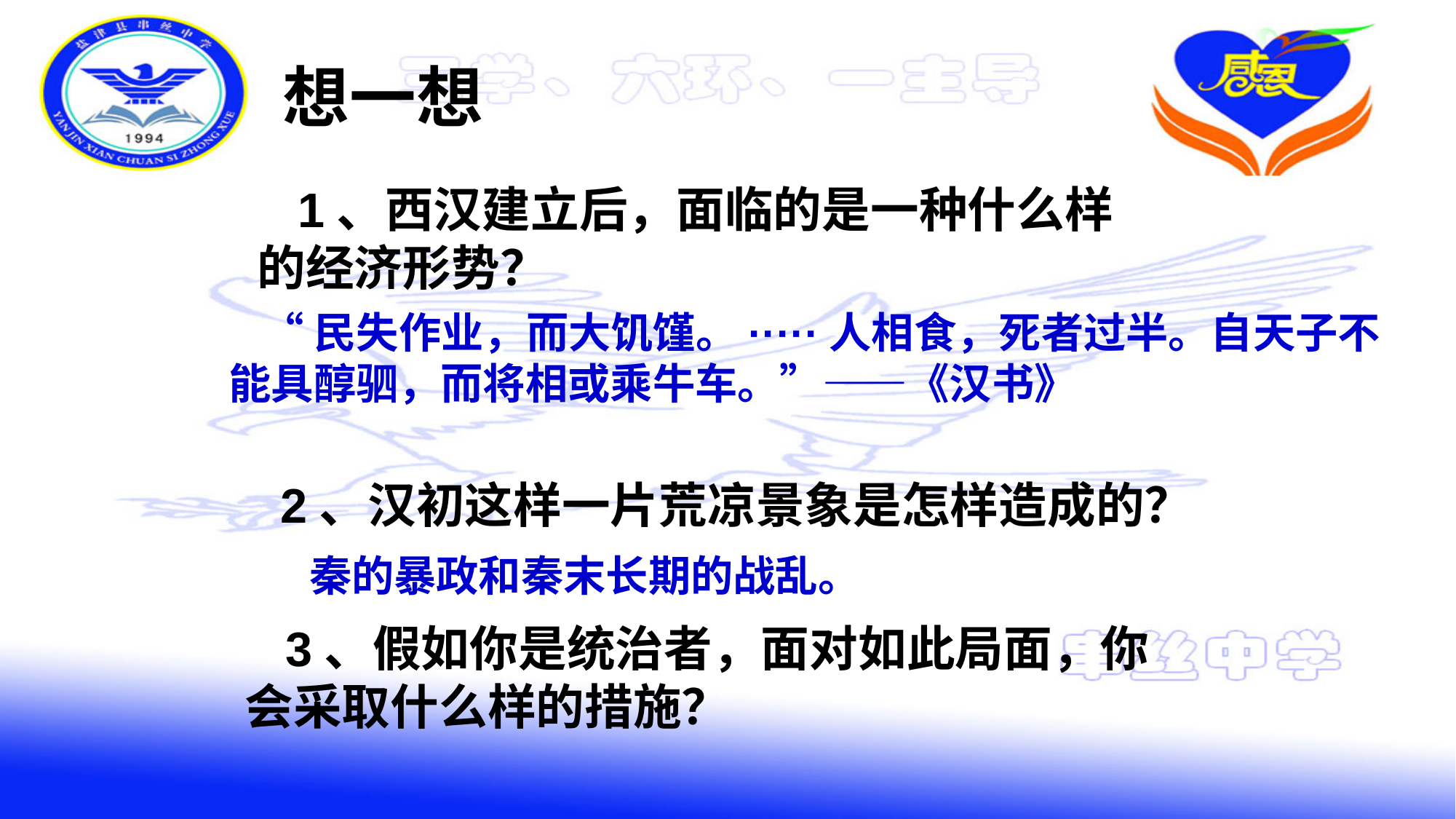

想一想
    1、西汉建立后，面临的是一种什么样的经济形势？
    “民失作业，而大饥馑。·····人相食，死者过半。自天子不能具醇驷，而将相或乘牛车。”——《汉书》
    2、汉初这样一片荒凉景象是怎样造成的？
    秦的暴政和秦末长期的战乱。
    3、假如你是统治者，面对如此局面，你会采取什么样的措施？